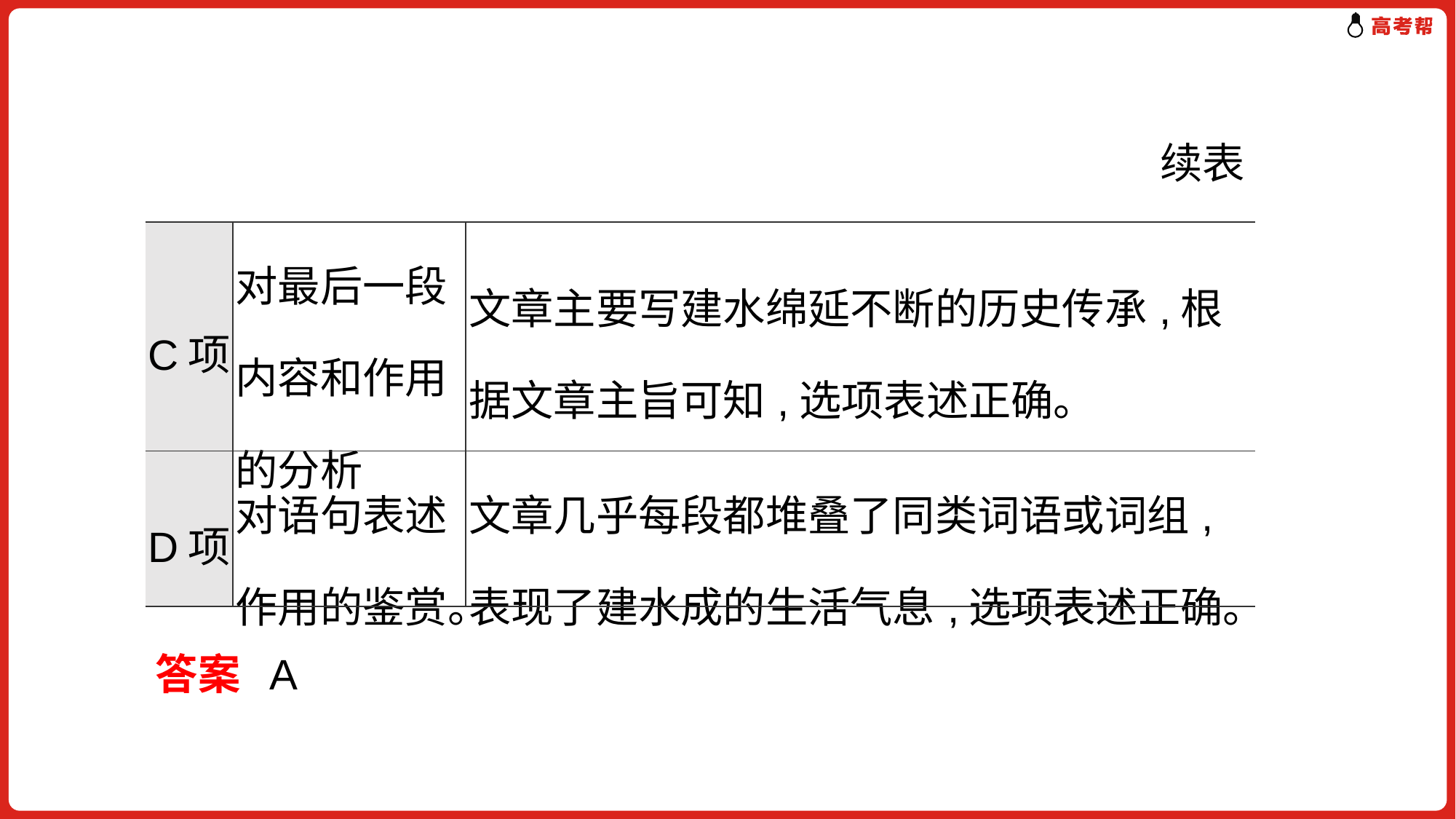

续表
| C项 | 对最后一段内容和作用的分析 | 文章主要写建水绵延不断的历史传承,根据文章主旨可知,选项表述正确。 |
| --- | --- | --- |
| D项 | 对语句表述作用的鉴赏。 | 文章几乎每段都堆叠了同类词语或词组,表现了建水成的生活气息,选项表述正确。 |
答案  A